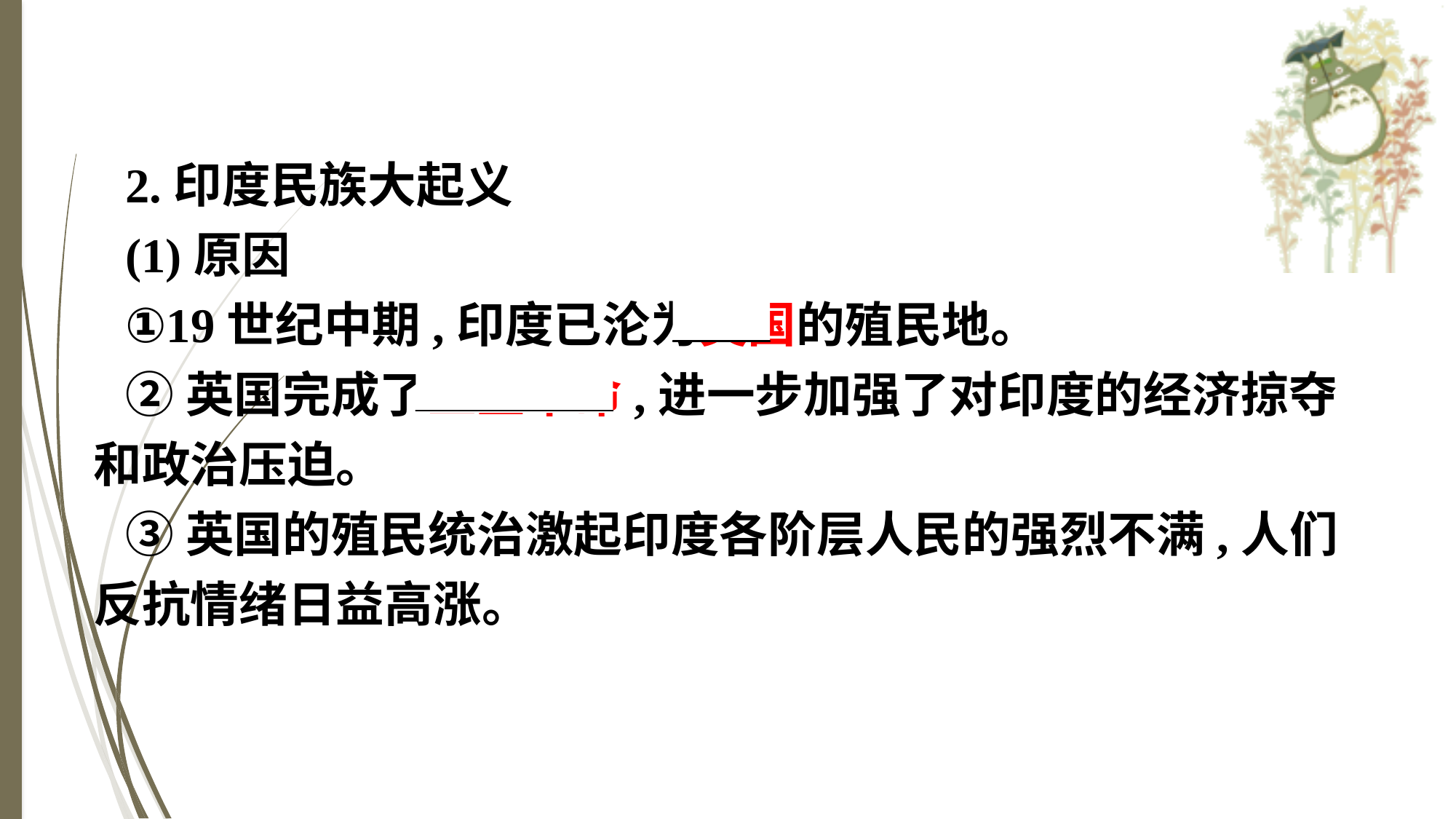

2.印度民族大起义
(1)原因
①19世纪中期,印度已沦为英国的殖民地。
②英国完成了工业革命,进一步加强了对印度的经济掠夺和政治压迫。
③英国的殖民统治激起印度各阶层人民的强烈不满,人们反抗情绪日益高涨。